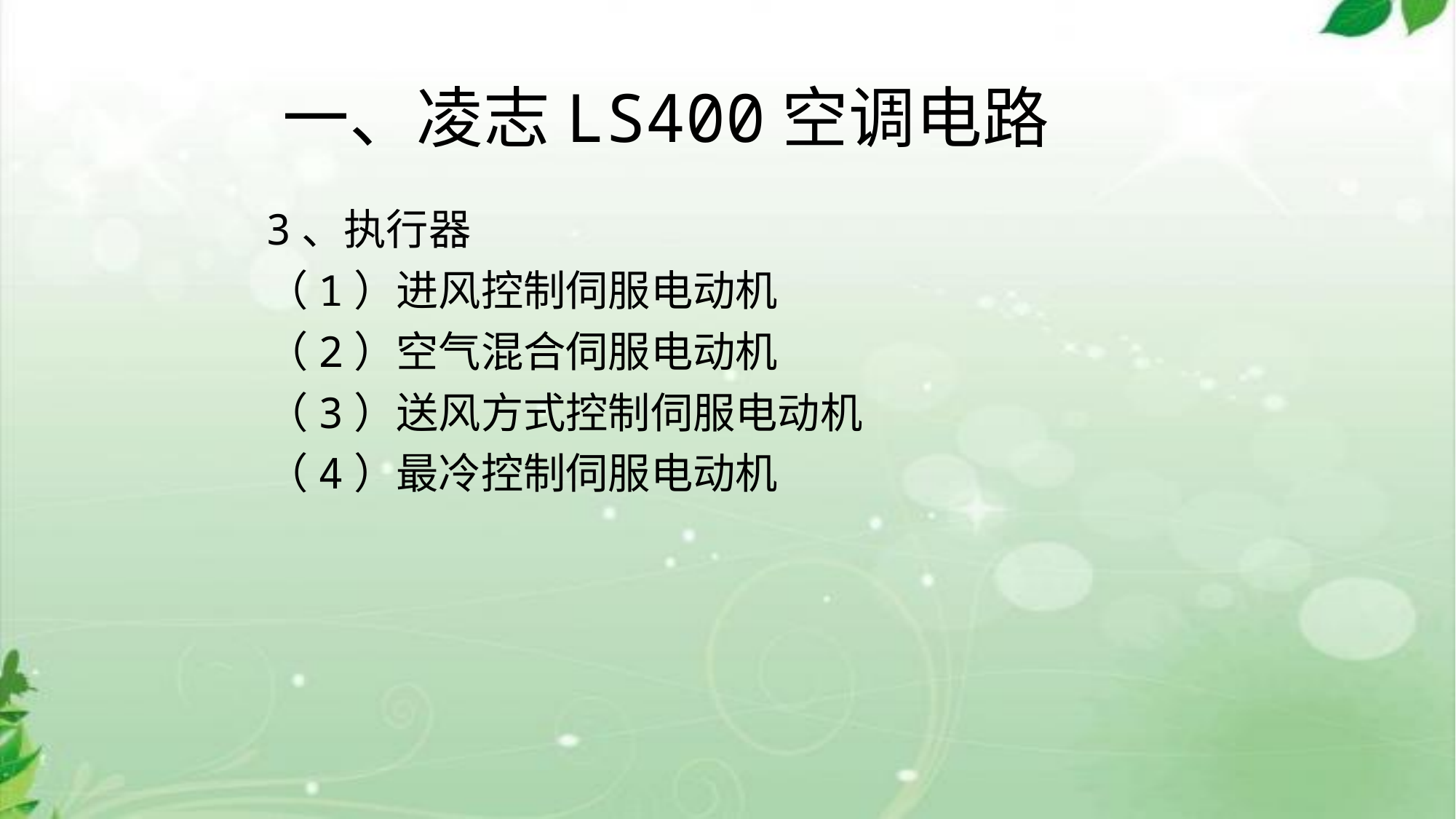

# 一、凌志LS400空调电路
3、执行器
（1）进风控制伺服电动机
（2）空气混合伺服电动机
（3）送风方式控制伺服电动机
（4）最冷控制伺服电动机